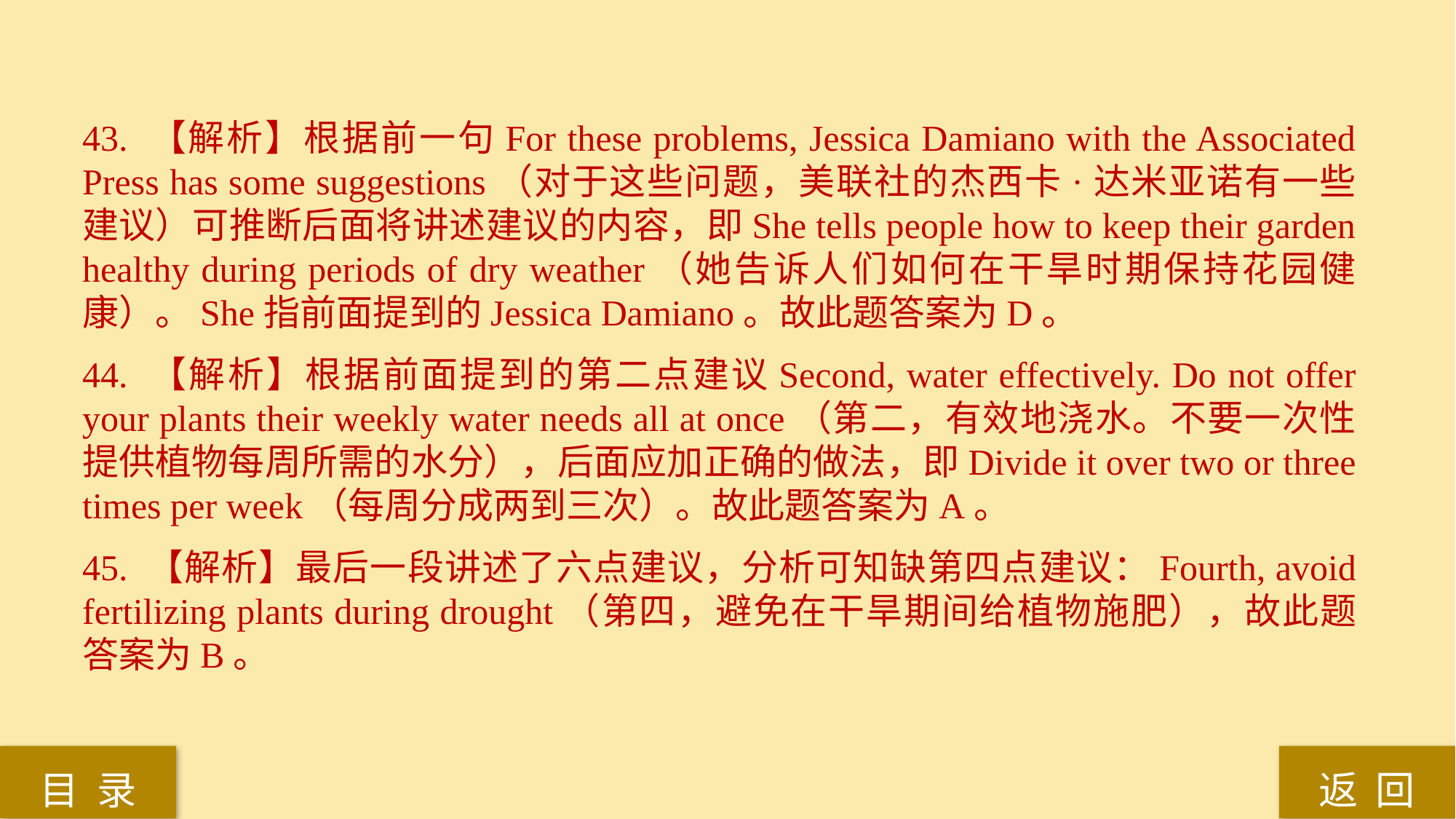

43. 【解析】根据前一句For these problems, Jessica Damiano with the Associated Press has some suggestions（对于这些问题，美联社的杰西卡·达米亚诺有一些建议）可推断后面将讲述建议的内容，即She tells people how to keep their garden healthy during periods of dry weather（她告诉人们如何在干旱时期保持花园健康）。She指前面提到的Jessica Damiano。故此题答案为D。
44. 【解析】根据前面提到的第二点建议Second, water effectively. Do not offer your plants their weekly water needs all at once（第二，有效地浇水。不要一次性提供植物每周所需的水分），后面应加正确的做法，即Divide it over two or three times per week（每周分成两到三次）。故此题答案为A。
45. 【解析】最后一段讲述了六点建议，分析可知缺第四点建议：Fourth, avoid fertilizing plants during drought（第四，避免在干旱期间给植物施肥），故此题答案为B。
返  回